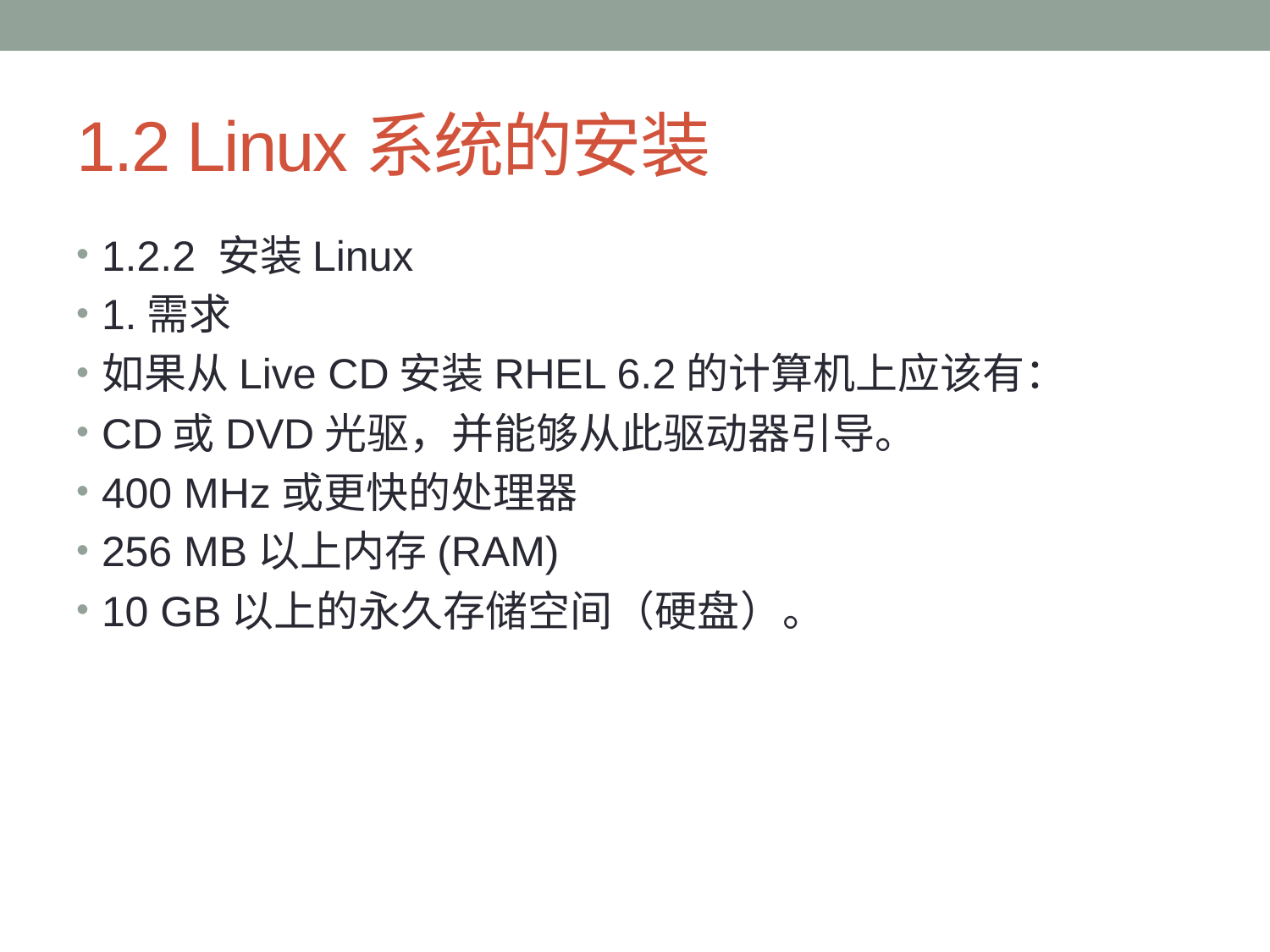

# 1.2 Linux系统的安装
1.2.2 安装Linux
1.需求
如果从Live CD安装RHEL 6.2的计算机上应该有：
CD或DVD光驱，并能够从此驱动器引导。
400 MHz或更快的处理器
256 MB以上内存(RAM)
10 GB以上的永久存储空间（硬盘）。